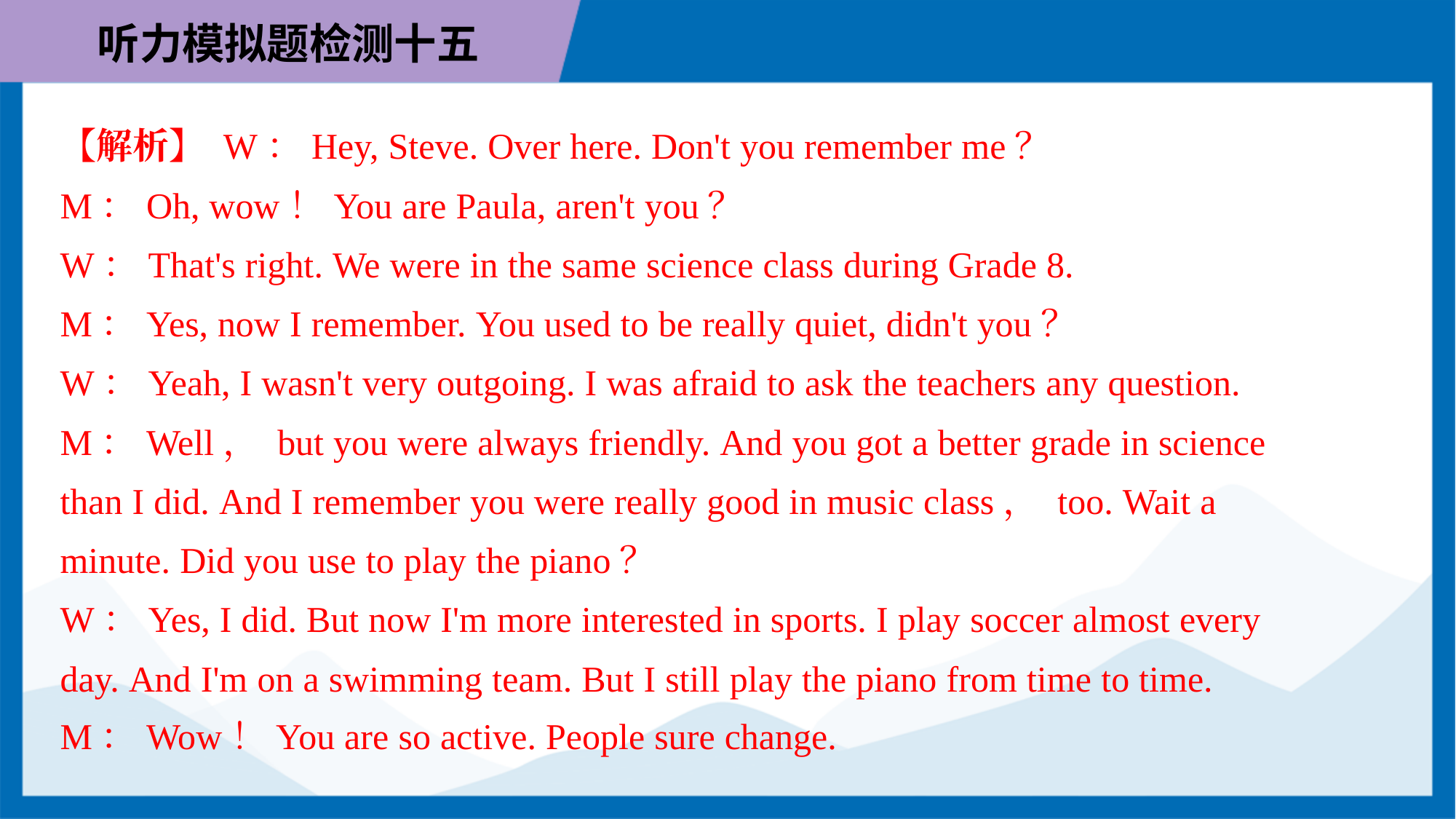

【解析】 W：Hey, Steve. Over here. Don't you remember me？
M：Oh, wow！You are Paula, aren't you？
W：That's right. We were in the same science class during Grade 8.
M：Yes, now I remember. You used to be really quiet, didn't you？
W：Yeah, I wasn't very outgoing. I was afraid to ask the teachers any question.
M：Well， but you were always friendly. And you got a better grade in science
than I did. And I remember you were really good in music class， too. Wait a
minute. Did you use to play the piano？
W：Yes, I did. But now I'm more interested in sports. I play soccer almost every
day. And I'm on a swimming team. But I still play the piano from time to time.
M：Wow！You are so active. People sure change.